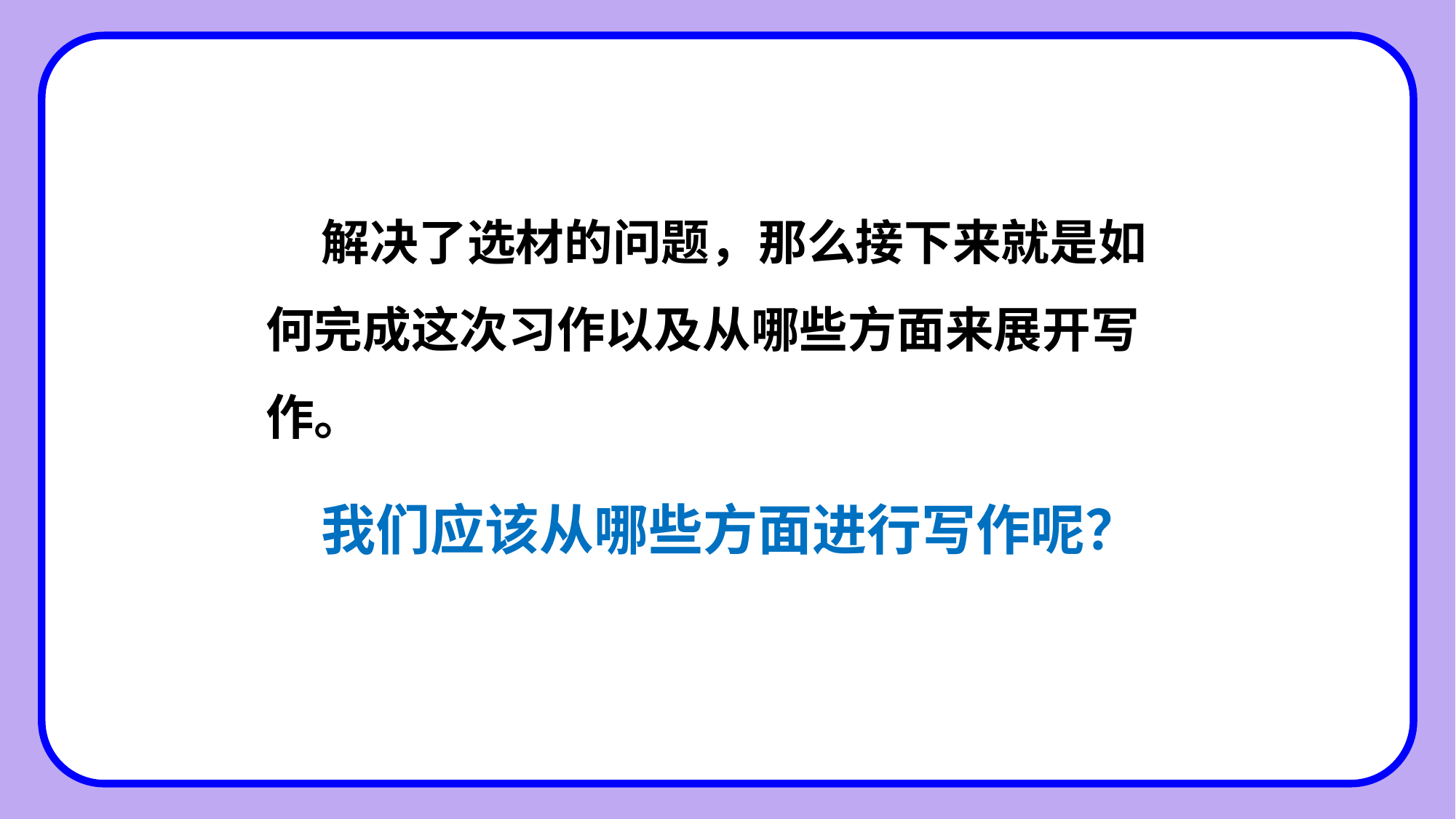

解决了选材的问题，那么接下来就是如何完成这次习作以及从哪些方面来展开写作。
    我们应该从哪些方面进行写作呢？